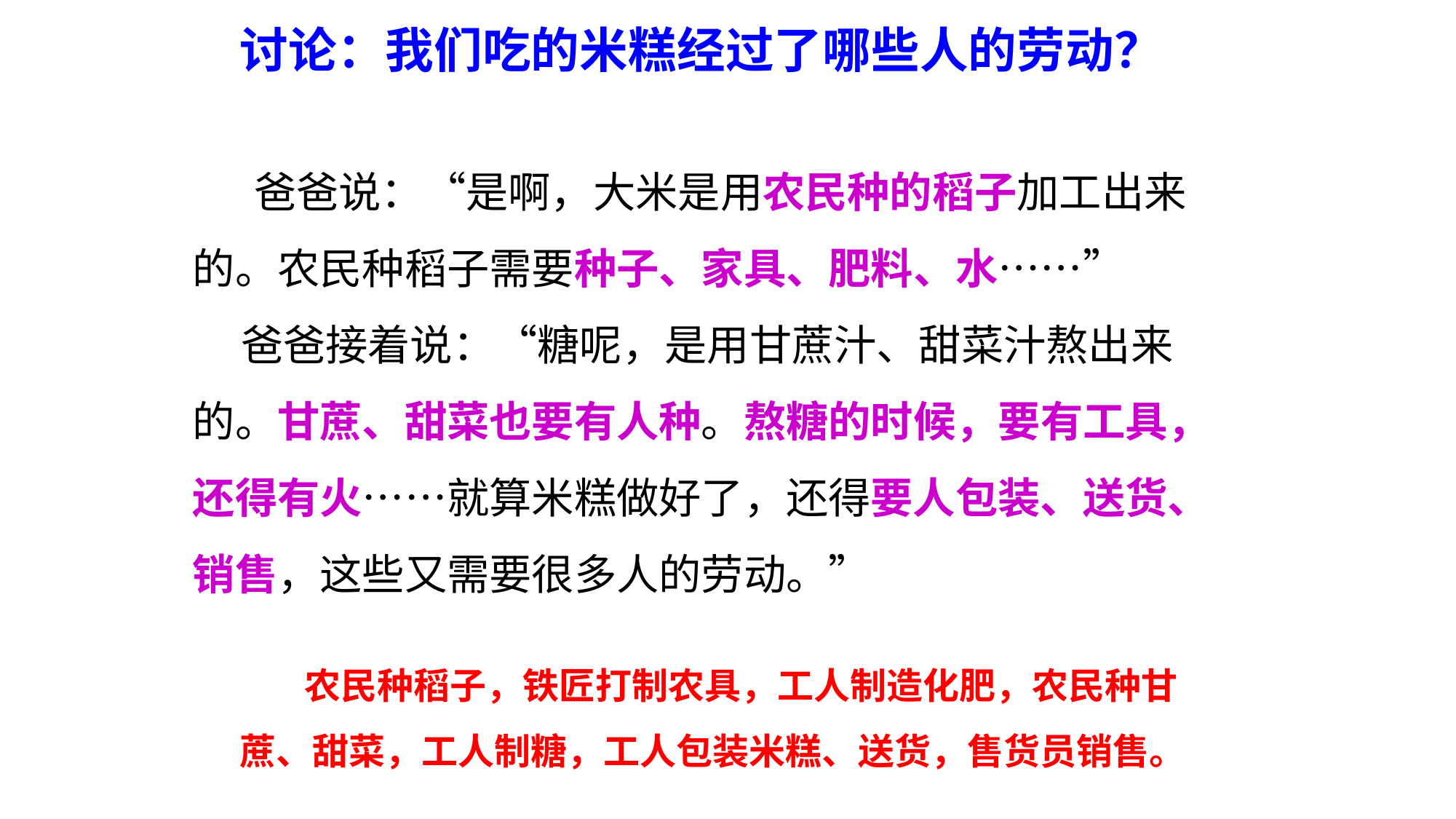

讨论：我们吃的米糕经过了哪些人的劳动？

　  爸爸说：“是啊，大米是用农民种的稻子加工出来的。农民种稻子需要种子、家具、肥料、水……”
    爸爸接着说：“糖呢，是用甘蔗汁、甜菜汁熬出来的。甘蔗、甜菜也要有人种。熬糖的时候，要有工具，还得有火……就算米糕做好了，还得要人包装、送货、销售，这些又需要很多人的劳动。”

农民种稻子，铁匠打制农具，工人制造化肥，农民种甘蔗、甜菜，工人制糖，工人包装米糕、送货，售货员销售。